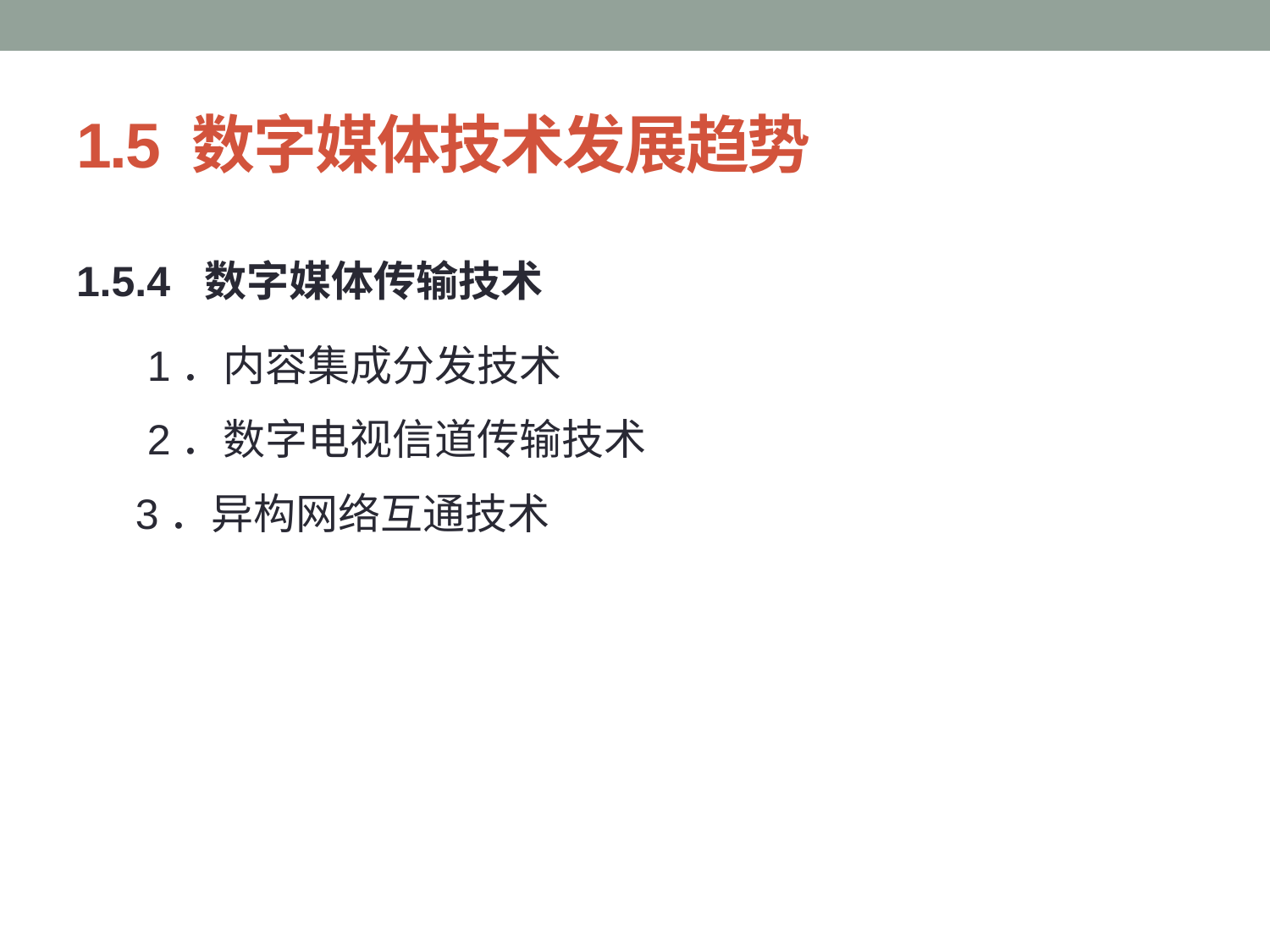

# 1.5 数字媒体技术发展趋势
1.5.4  数字媒体传输技术
      1．内容集成分发技术
      2．数字电视信道传输技术
     3．异构网络互通技术